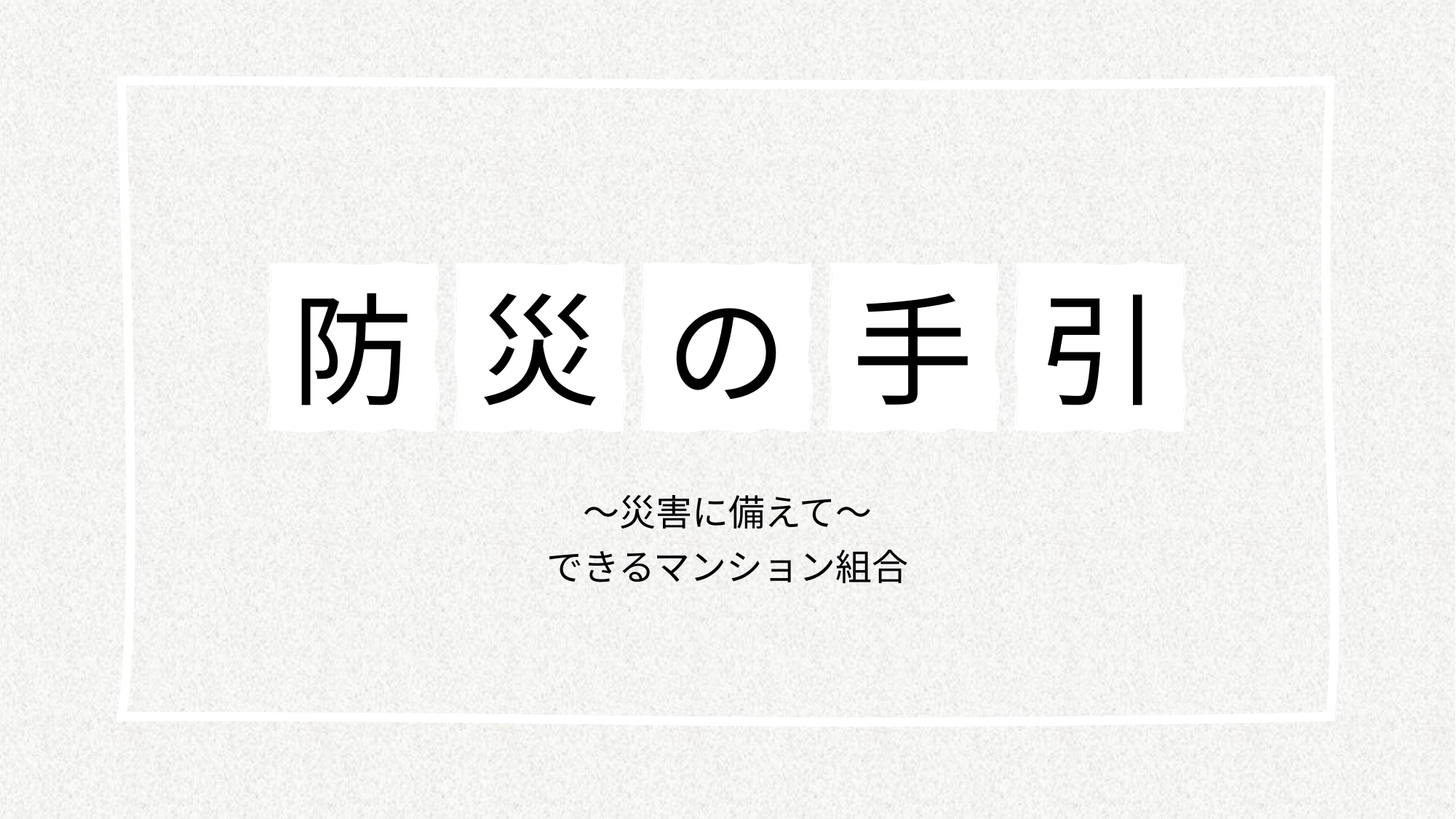

災
の
手
引
防

～災害に備えて～
できるマンション組合